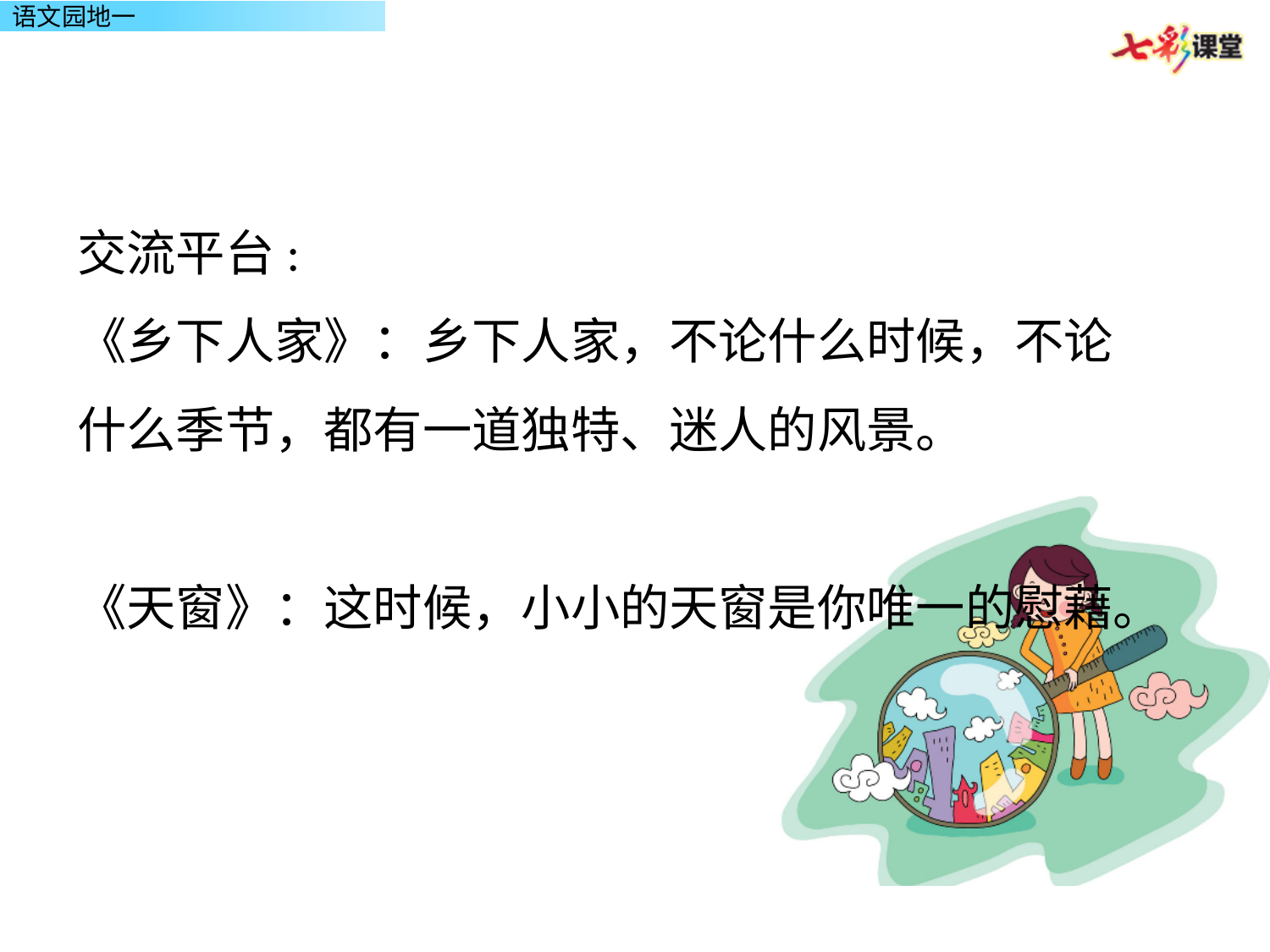

语文园地一
# 交流平台: 《乡下人家》：乡下人家，不论什么时候，不论什么季节，都有一道独特、迷人的风景。 《天窗》：这时候，小小的天窗是你唯一的慰藉。